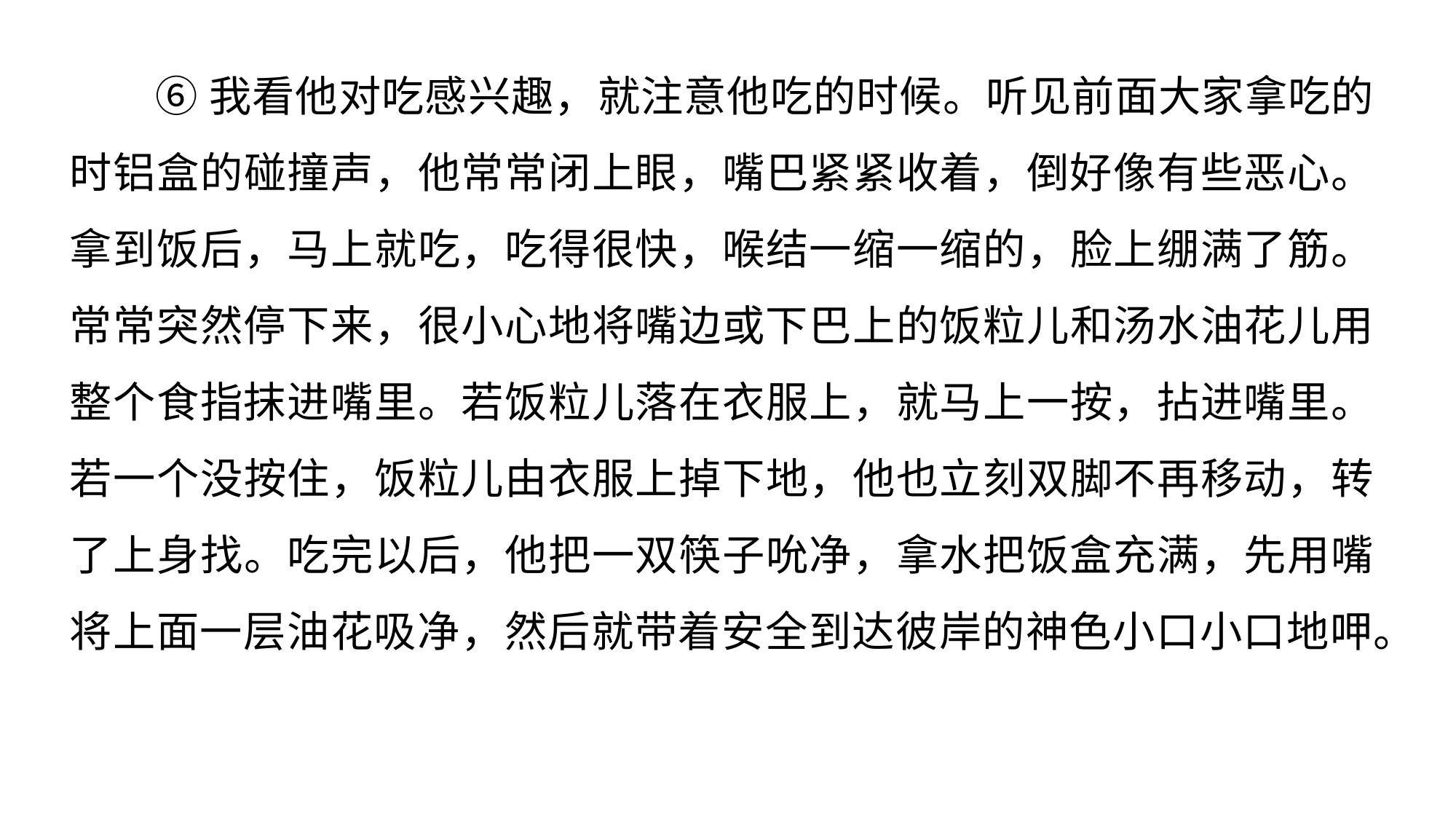

⑥我看他对吃感兴趣，就注意他吃的时候。听见前面大家拿吃的时铝盒的碰撞声，他常常闭上眼，嘴巴紧紧收着，倒好像有些恶心。拿到饭后，马上就吃，吃得很快，喉结一缩一缩的，脸上绷满了筋。常常突然停下来，很小心地将嘴边或下巴上的饭粒儿和汤水油花儿用整个食指抹进嘴里。若饭粒儿落在衣服上，就马上一按，拈进嘴里。若一个没按住，饭粒儿由衣服上掉下地，他也立刻双脚不再移动，转了上身找。吃完以后，他把一双筷子吮净，拿水把饭盒充满，先用嘴将上面一层油花吸净，然后就带着安全到达彼岸的神色小口小口地呷。